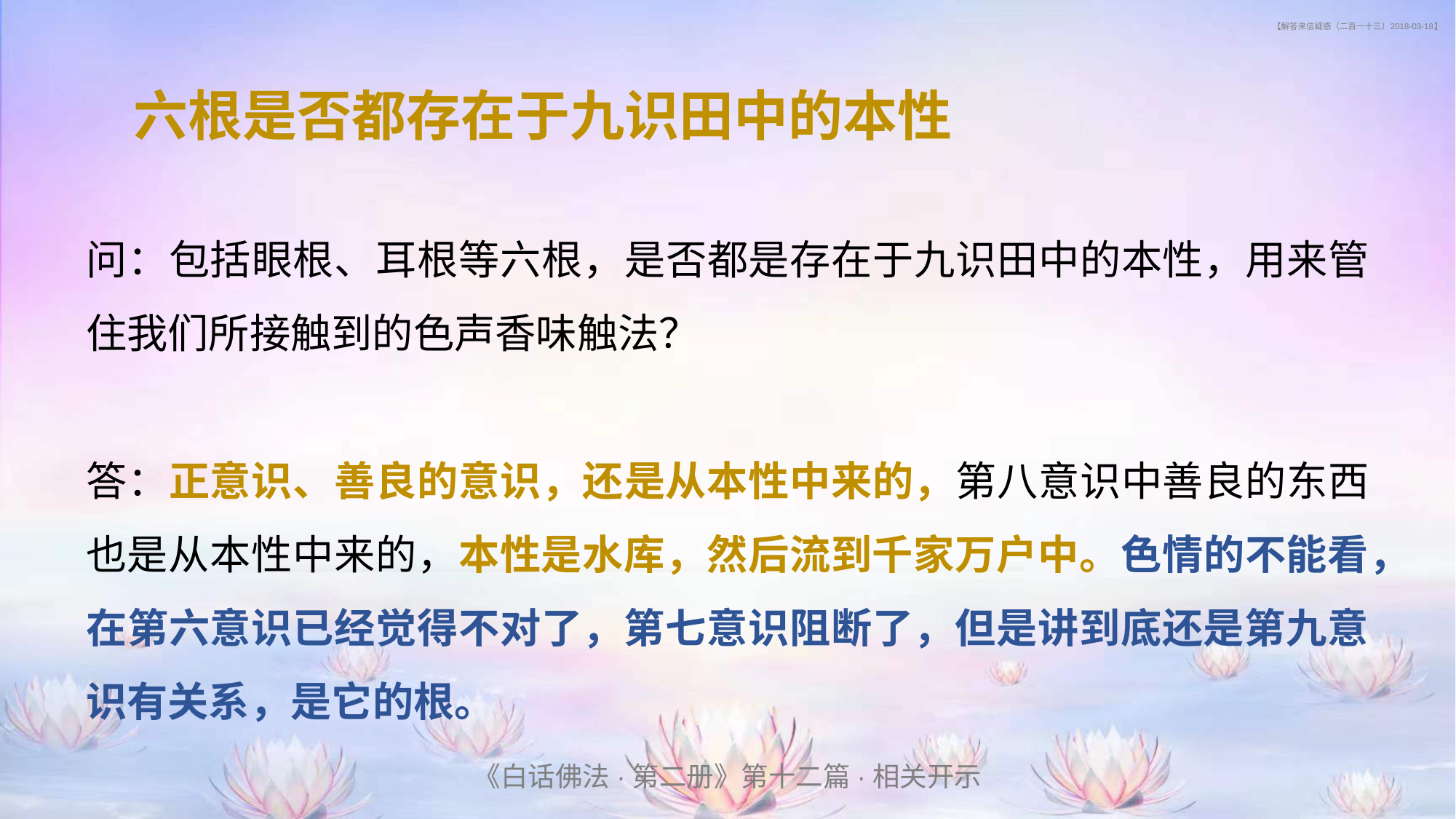

# 【解答来信疑惑（二百一十三）2018-03-18】
   六根是否都存在于九识田中的本性
问：包括眼根、耳根等六根，是否都是存在于九识田中的本性，用来管住我们所接触到的色声香味触法？

答：正意识、善良的意识，还是从本性中来的，第八意识中善良的东西也是从本性中来的，本性是水库，然后流到千家万户中。色情的不能看，在第六意识已经觉得不对了，第七意识阻断了，但是讲到底还是第九意识有关系，是它的根。
《白话佛法·第二册》第十二篇·相关开示